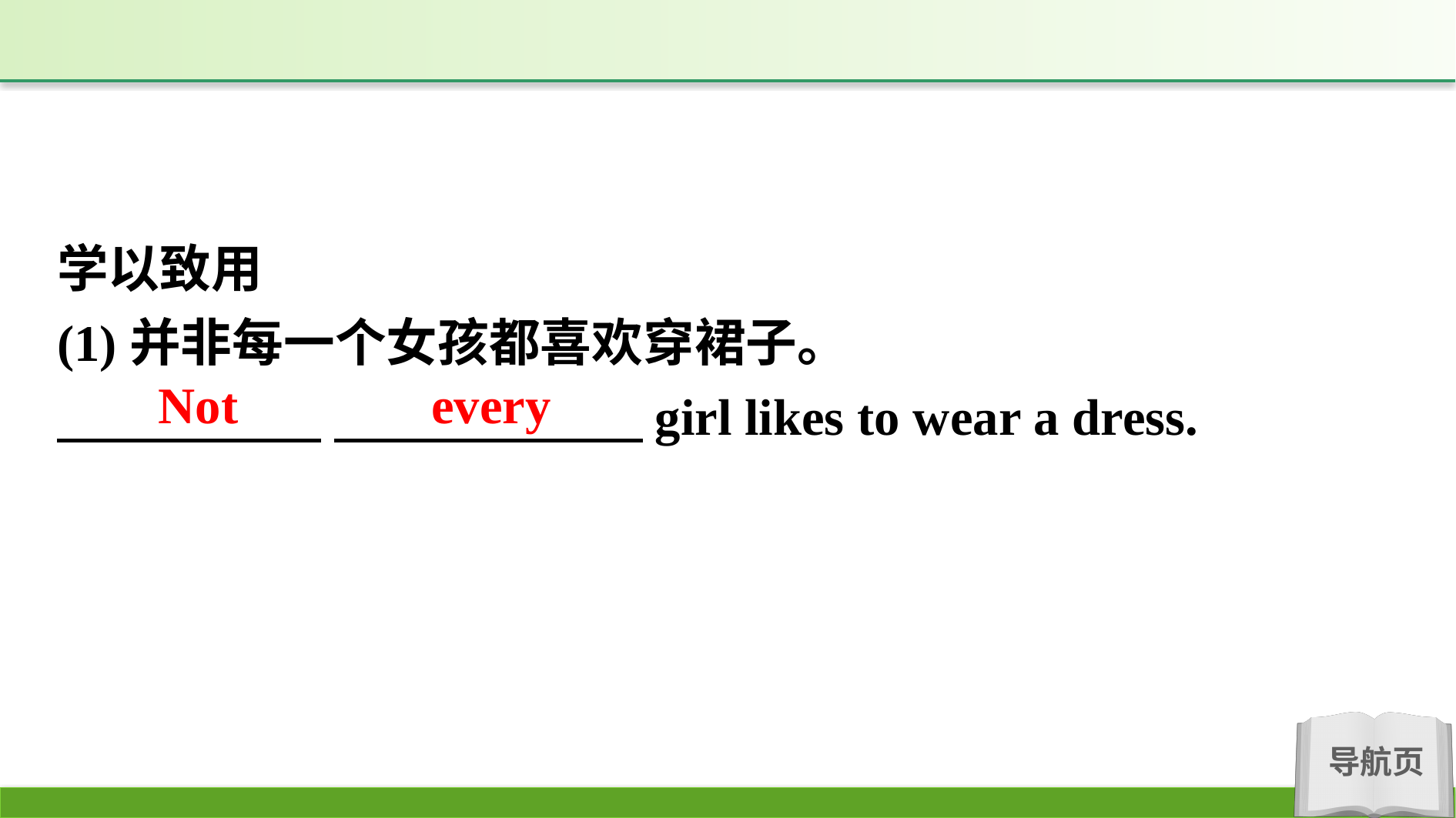

学以致用
(1)并非每一个女孩都喜欢穿裙子。
　　　     　 　　　　　　girl likes to wear a dress.
Not               every